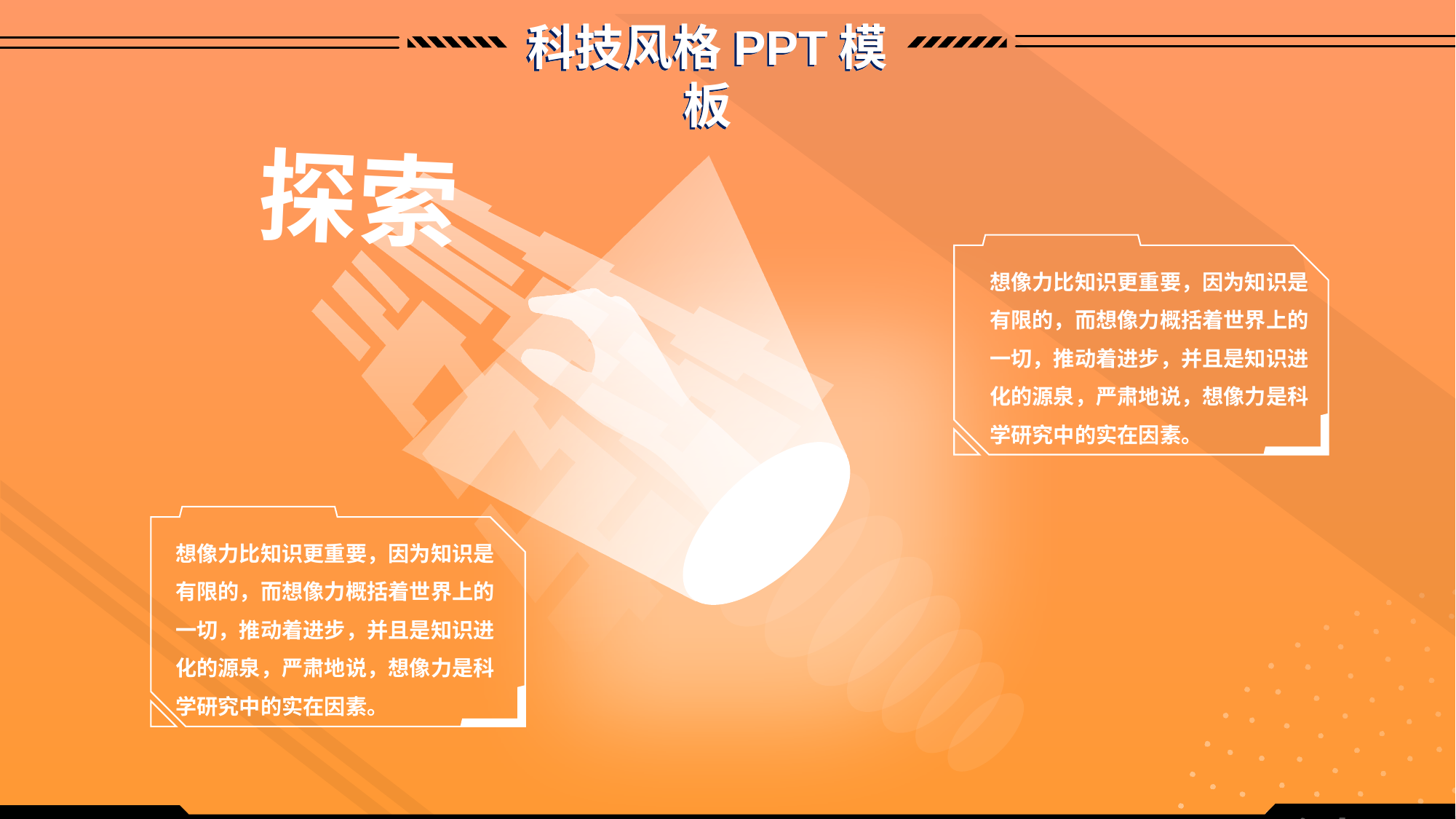

科技风格PPT模板

探索

想像力比知识更重要，因为知识是有限的，而想像力概括着世界上的一切，推动着进步，并且是知识进化的源泉，严肃地说，想像力是科学研究中的实在因素。

想像力比知识更重要，因为知识是有限的，而想像力概括着世界上的一切，推动着进步，并且是知识进化的源泉，严肃地说，想像力是科学研究中的实在因素。